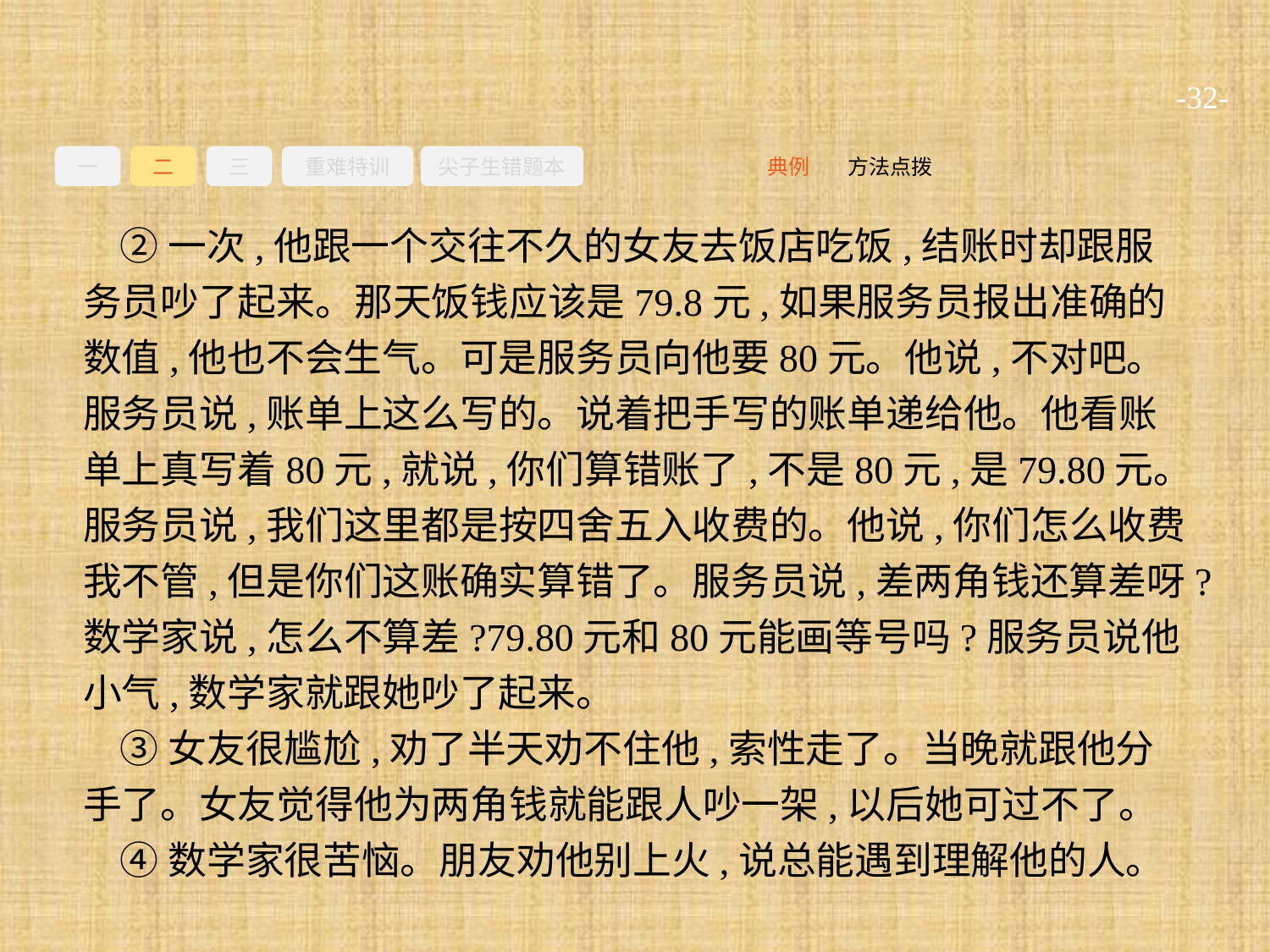

-32-
一
二
三
重难特训
尖子生错题本
方法点拨
典例
②一次,他跟一个交往不久的女友去饭店吃饭,结账时却跟服务员吵了起来。那天饭钱应该是79.8元,如果服务员报出准确的数值,他也不会生气。可是服务员向他要80元。他说,不对吧。服务员说,账单上这么写的。说着把手写的账单递给他。他看账单上真写着80元,就说,你们算错账了,不是80元,是79.80元。服务员说,我们这里都是按四舍五入收费的。他说,你们怎么收费我不管,但是你们这账确实算错了。服务员说,差两角钱还算差呀?数学家说,怎么不算差?79.80元和80元能画等号吗?服务员说他小气,数学家就跟她吵了起来。
③女友很尴尬,劝了半天劝不住他,索性走了。当晚就跟他分手了。女友觉得他为两角钱就能跟人吵一架,以后她可过不了。
④数学家很苦恼。朋友劝他别上火,说总能遇到理解他的人。